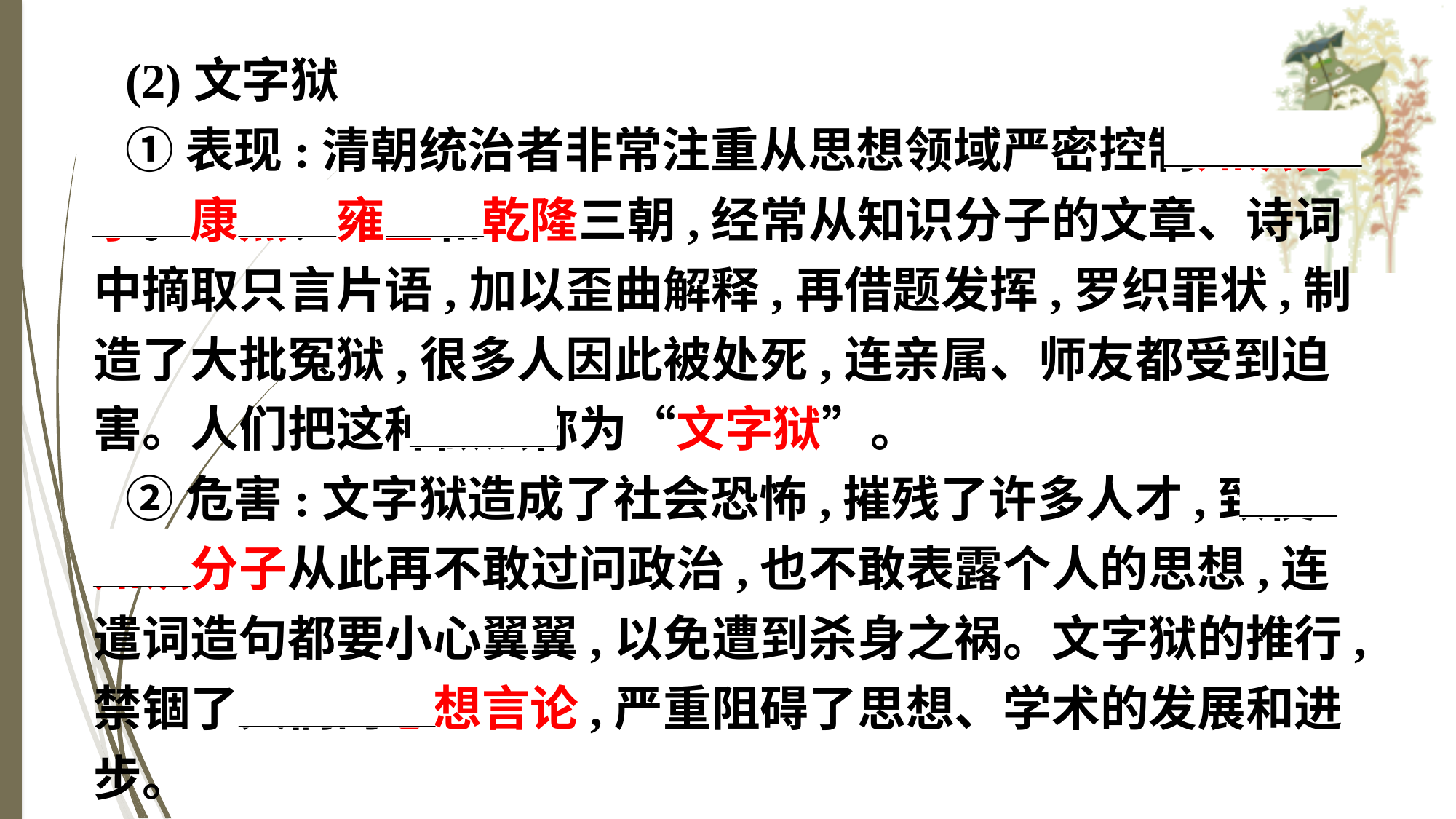

(2)文字狱
①表现:清朝统治者非常注重从思想领域严密控制知识分子。康熙、雍正和乾隆三朝,经常从知识分子的文章、诗词中摘取只言片语,加以歪曲解释,再借题发挥,罗织罪状,制造了大批冤狱,很多人因此被处死,连亲属、师友都受到迫害。人们把这种做法称为“文字狱”。
②危害:文字狱造成了社会恐怖,摧残了许多人才,致使知识分子从此再不敢过问政治,也不敢表露个人的思想,连遣词造句都要小心翼翼,以免遭到杀身之祸。文字狱的推行,禁锢了人们的思想言论,严重阻碍了思想、学术的发展和进步。